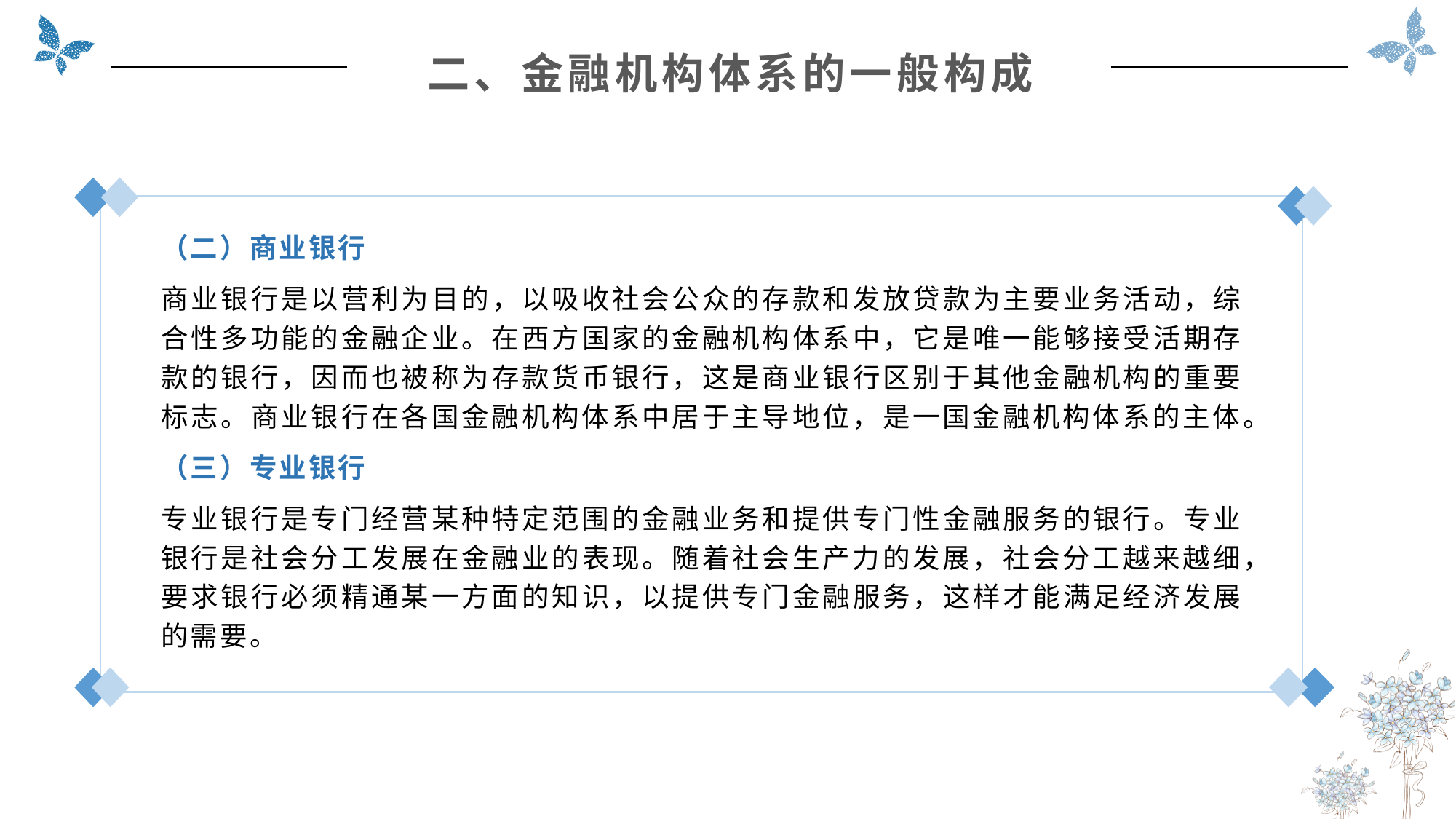

二、金融机构体系的一般构成

（二）商业银行
商业银行是以营利为目的，以吸收社会公众的存款和发放贷款为主要业务活动，综合性多功能的金融企业。在西方国家的金融机构体系中，它是唯一能够接受活期存款的银行，因而也被称为存款货币银行，这是商业银行区别于其他金融机构的重要标志。商业银行在各国金融机构体系中居于主导地位，是一国金融机构体系的主体。
（三）专业银行
专业银行是专门经营某种特定范围的金融业务和提供专门性金融服务的银行。专业银行是社会分工发展在金融业的表现。随着社会生产力的发展，社会分工越来越细，要求银行必须精通某一方面的知识，以提供专门金融服务，这样才能满足经济发展的需要。